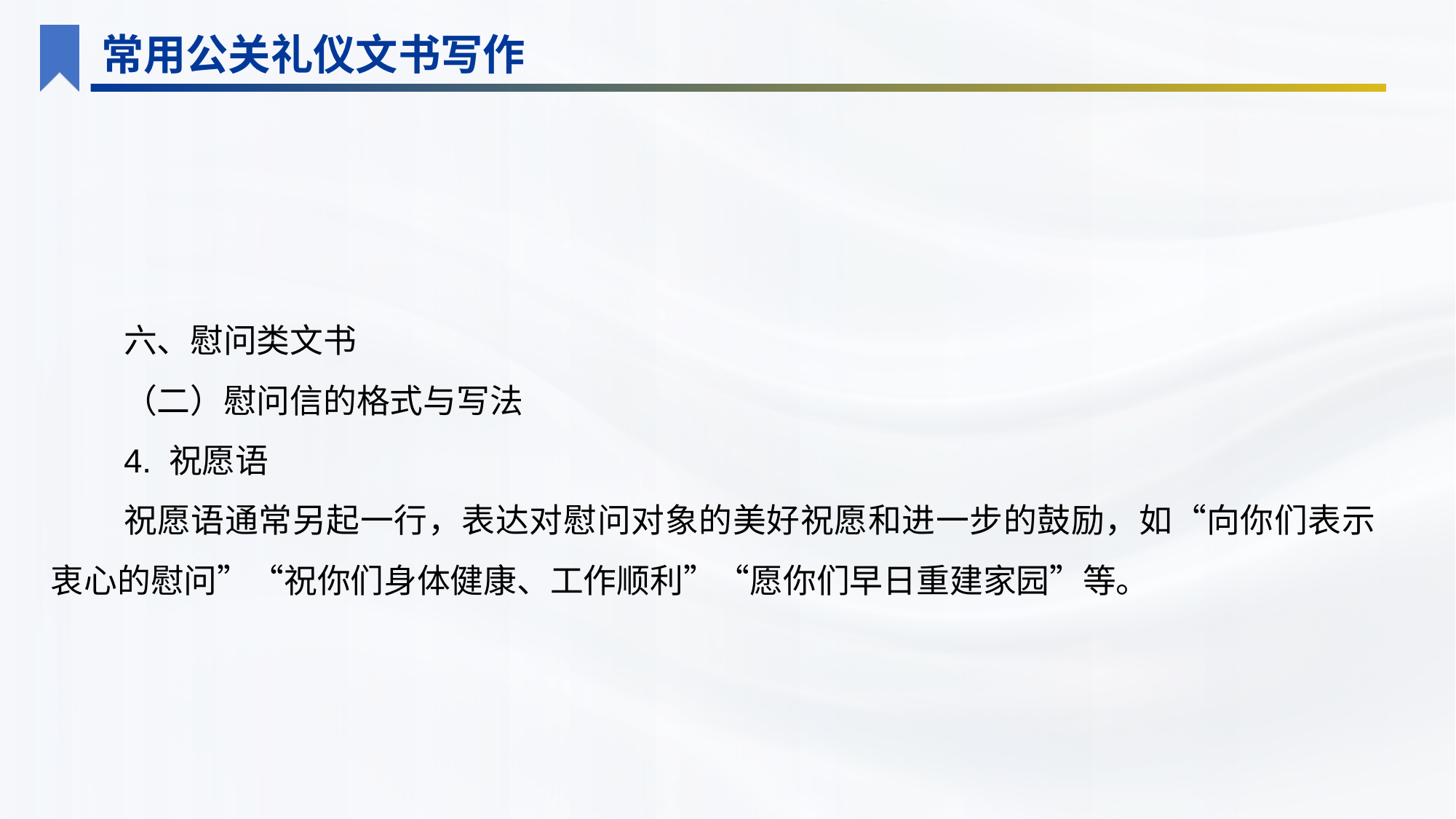

常用公关礼仪文书写作
六、慰问类文书
（二）慰问信的格式与写法
4. 祝愿语
祝愿语通常另起一行，表达对慰问对象的美好祝愿和进一步的鼓励，如“向你们表示衷心的慰问”“祝你们身体健康、工作顺利”“愿你们早日重建家园”等。